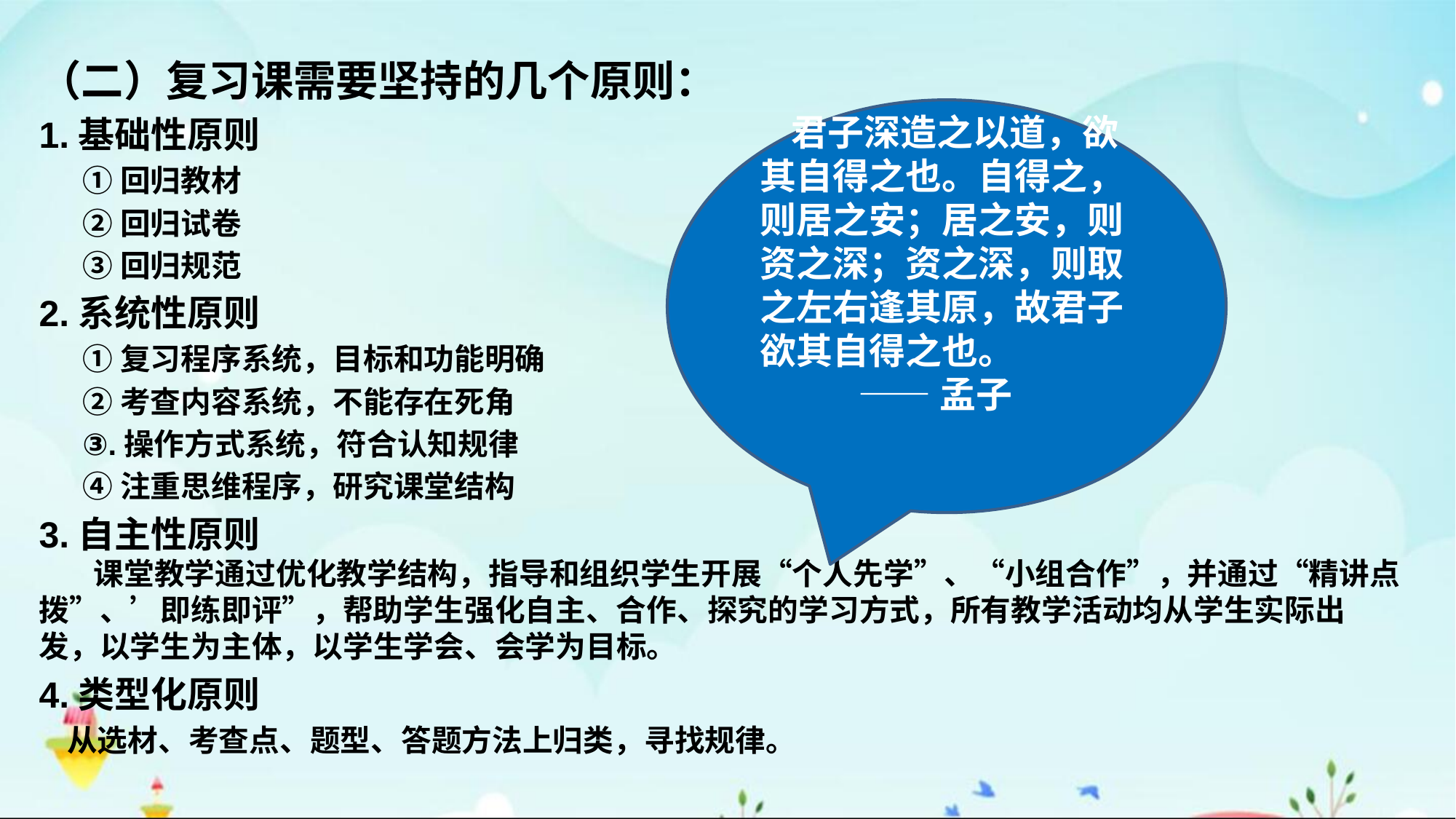

（二）复习课需要坚持的几个原则：
1.基础性原则
①回归教材
②回归试卷
③回归规范
2.系统性原则
①复习程序系统，目标和功能明确
②考查内容系统，不能存在死角
③.操作方式系统，符合认知规律
④注重思维程序，研究课堂结构
3.自主性原则
课堂教学通过优化教学结构，指导和组织学生开展“个人先学”、“小组合作”，并通过“精讲点拨”、’即练即评”，帮助学生强化自主、合作、探究的学习方式，所有教学活动均从学生实际出发，以学生为主体，以学生学会、会学为目标。
4.类型化原则
   从选材、考查点、题型、答题方法上归类，寻找规律。

    君子深造之以道，欲其自得之也。自得之，则居之安；居之安，则资之深；资之深，则取之左右逢其原，故君子欲其自得之也。
            ——孟子